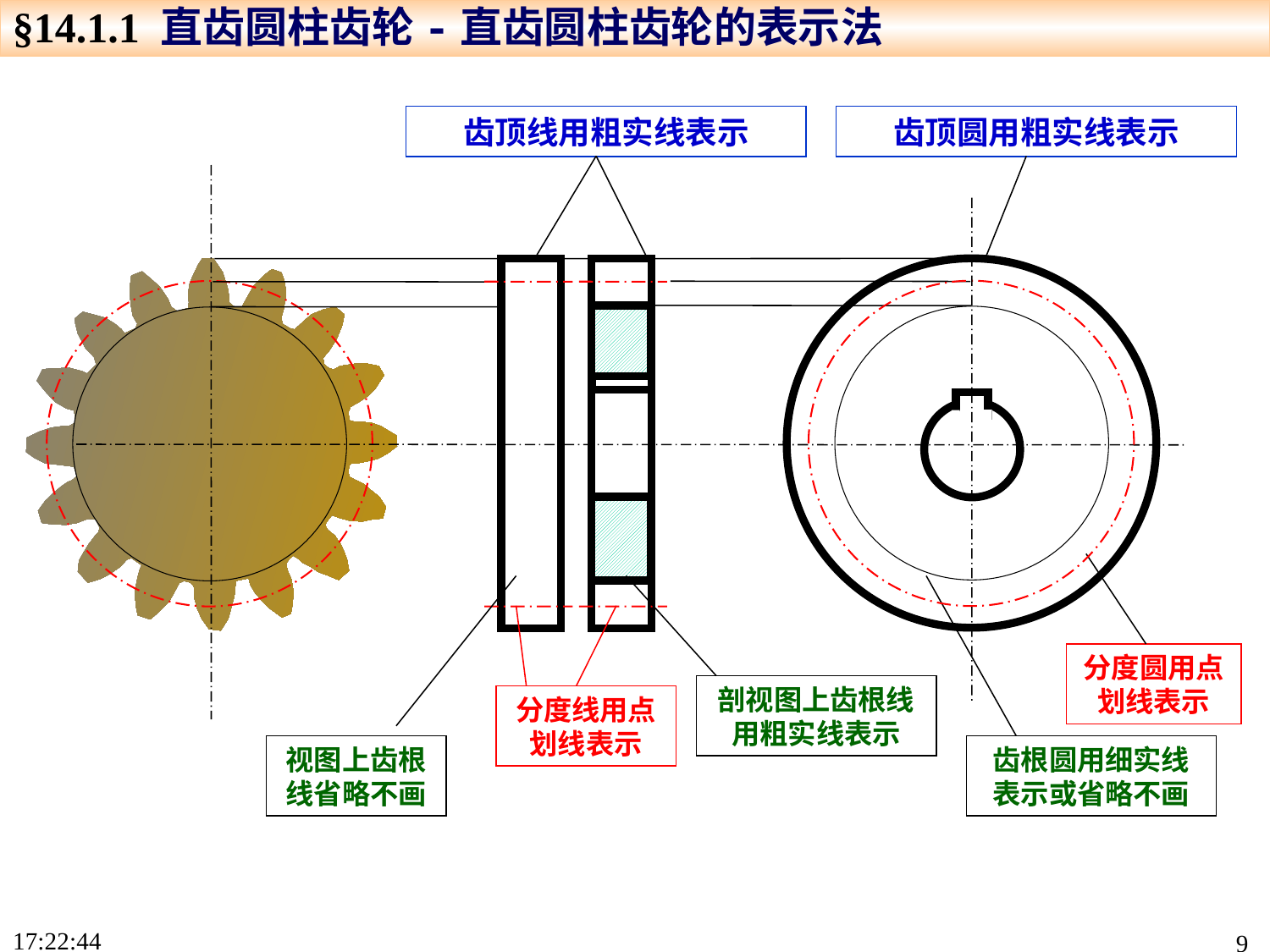

§14.1.1 直齿圆柱齿轮-直齿圆柱齿轮的表示法
齿顶线用粗实线表示

齿顶圆用粗实线表示

分度圆用点划线表示

视图上齿根线省略不画

剖视图上齿根线用粗实线表示

齿根圆用细实线表示或省略不画

分度线用点划线表示

17:22:44
9